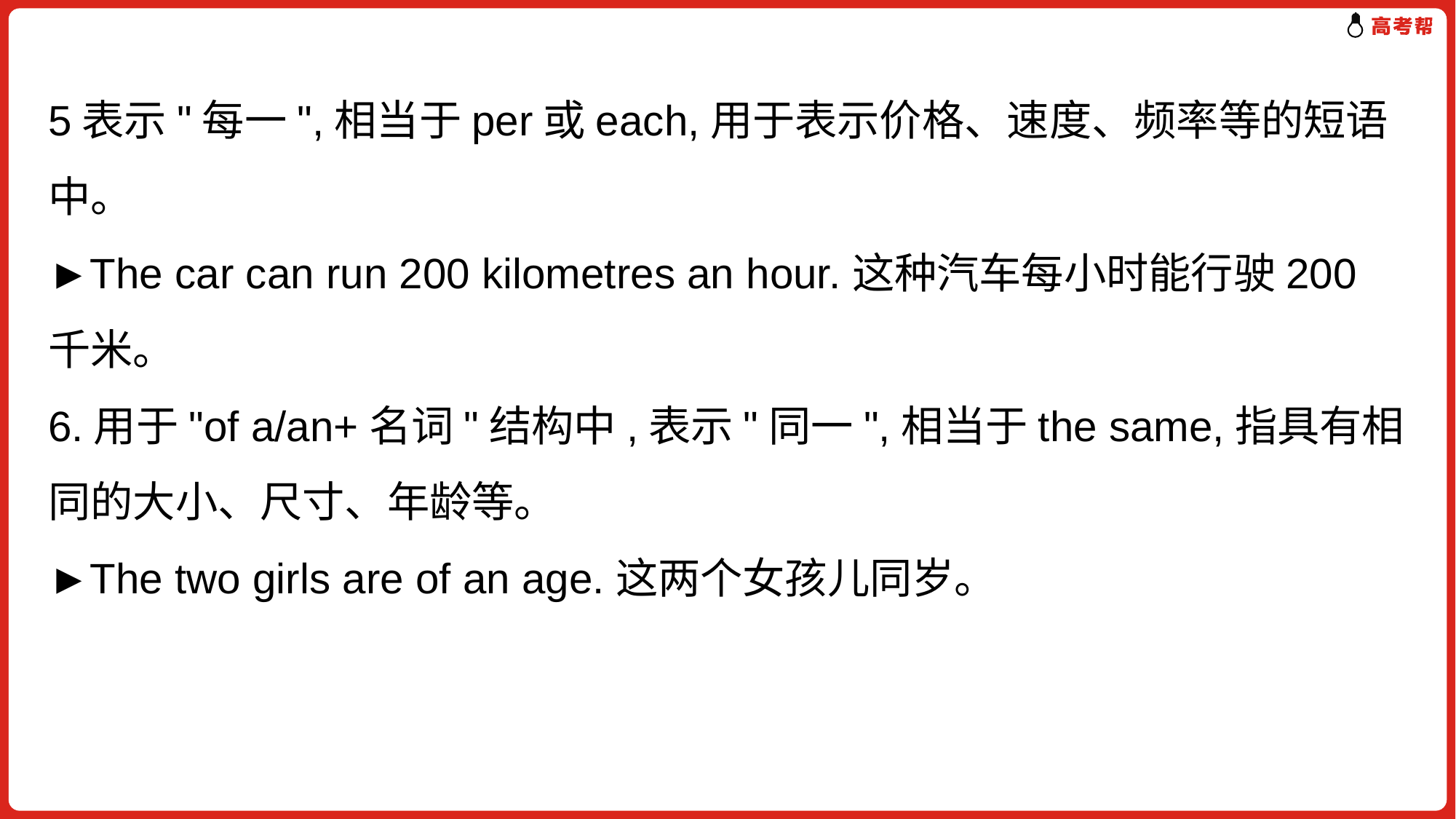

5表示"每一",相当于per或each,用于表示价格、速度、频率等的短语中。
►The car can run 200 kilometres an hour.这种汽车每小时能行驶200千米。
6.用于"of a/an+名词"结构中,表示"同一",相当于the same,指具有相同的大小、尺寸、年龄等。
►The two girls are of an age.这两个女孩儿同岁。